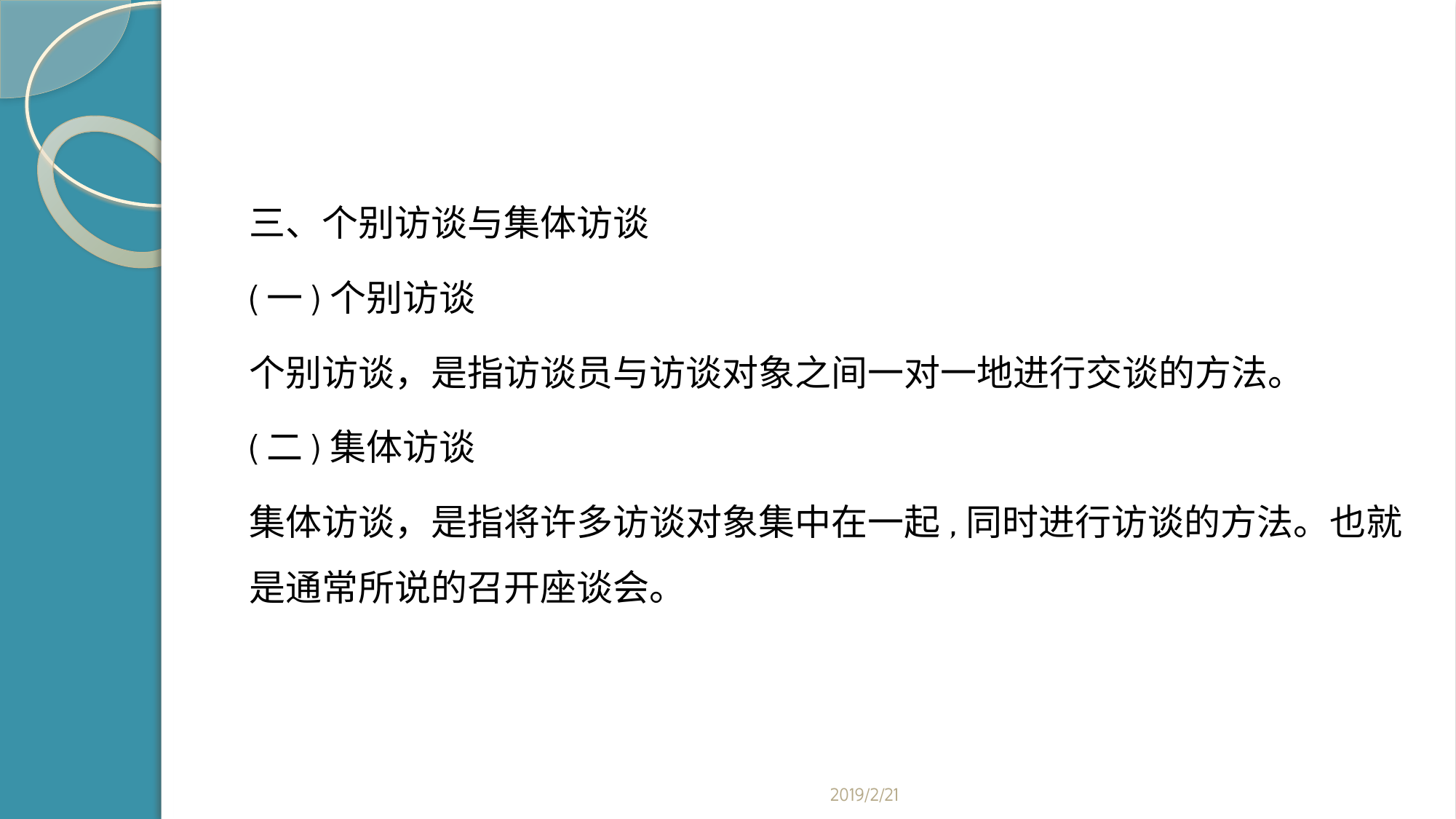

#
三、个别访谈与集体访谈
(一)个别访谈
个别访谈，是指访谈员与访谈对象之间一对一地进行交谈的方法。
(二)集体访谈
集体访谈，是指将许多访谈对象集中在一起,同时进行访谈的方法。也就是通常所说的召开座谈会。
2019/2/21